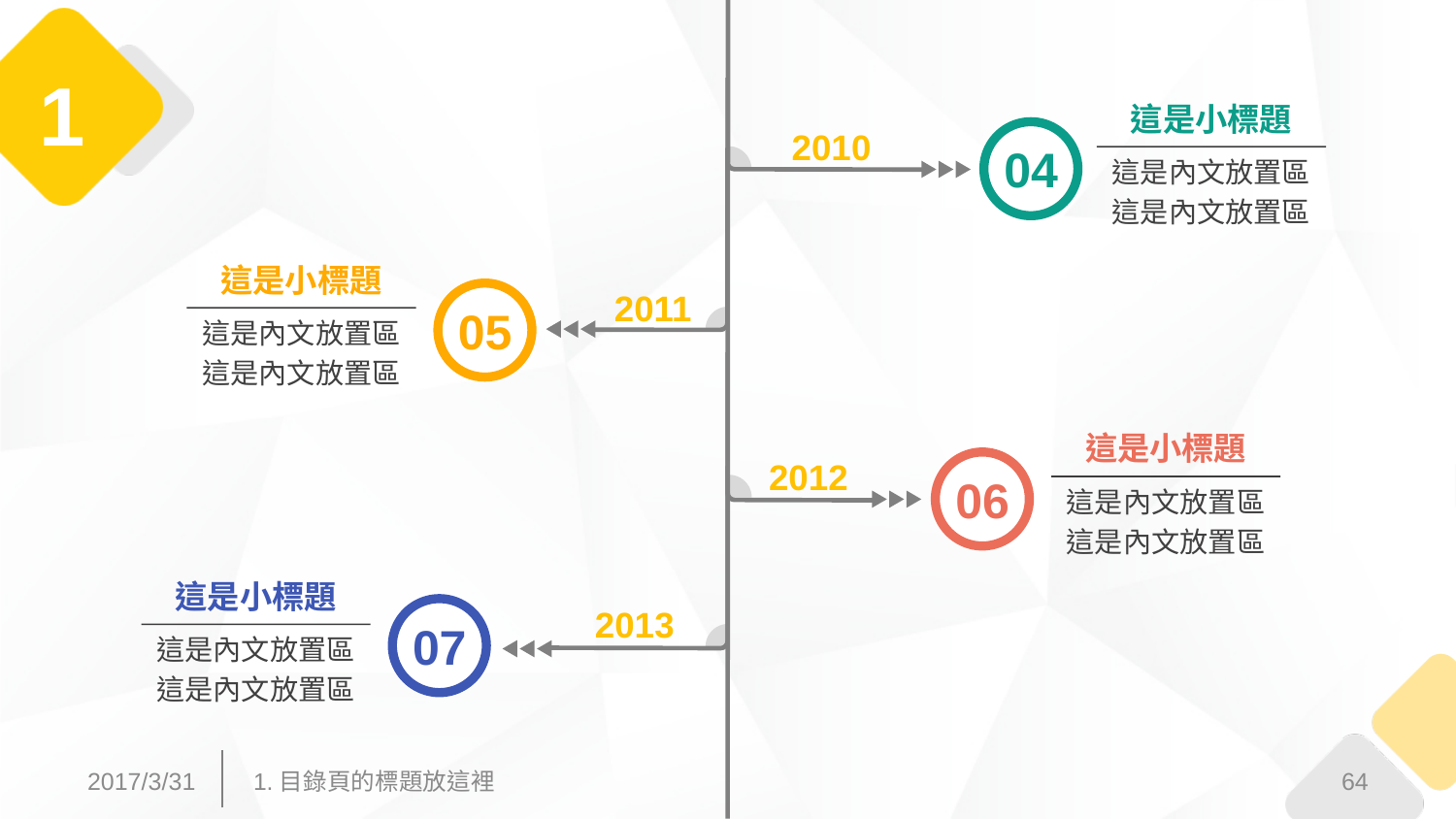

1
這是小標題
2010
04
這是內文放置區
這是內文放置區
這是小標題
2011
05
這是內文放置區
這是內文放置區
這是小標題
2012
06
這是內文放置區
這是內文放置區
這是小標題
2013
07
這是內文放置區
這是內文放置區
2017/3/31
64
1.目錄頁的標題放這裡